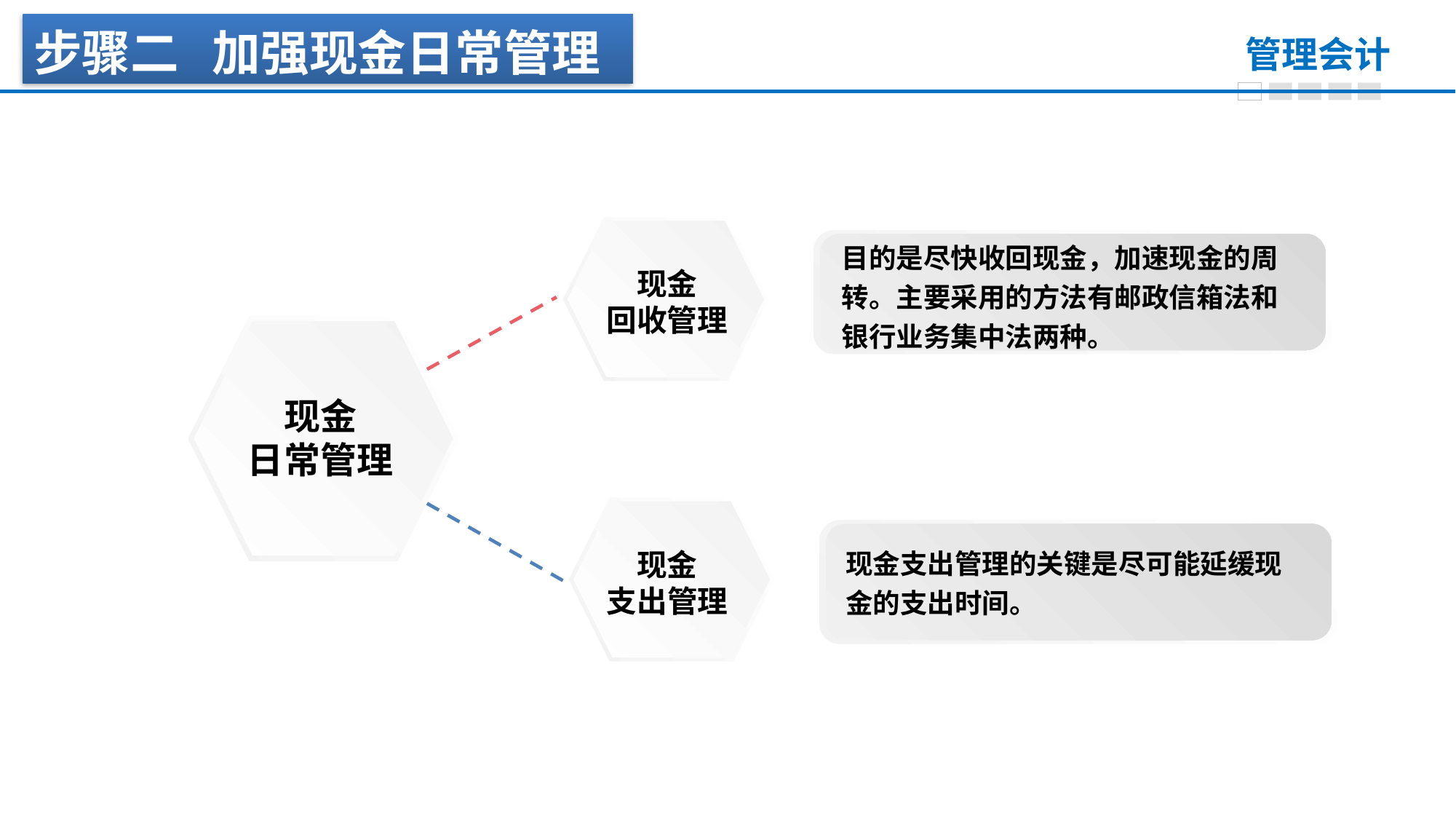

步骤二   加强现金日常管理

目的是尽快收回现金，加速现金的周转。主要采用的方法有邮政信箱法和银行业务集中法两种。

现金
回收管理

现金
日常管理

现金支出管理的关键是尽可能延缓现金的支出时间。

现金
支出管理